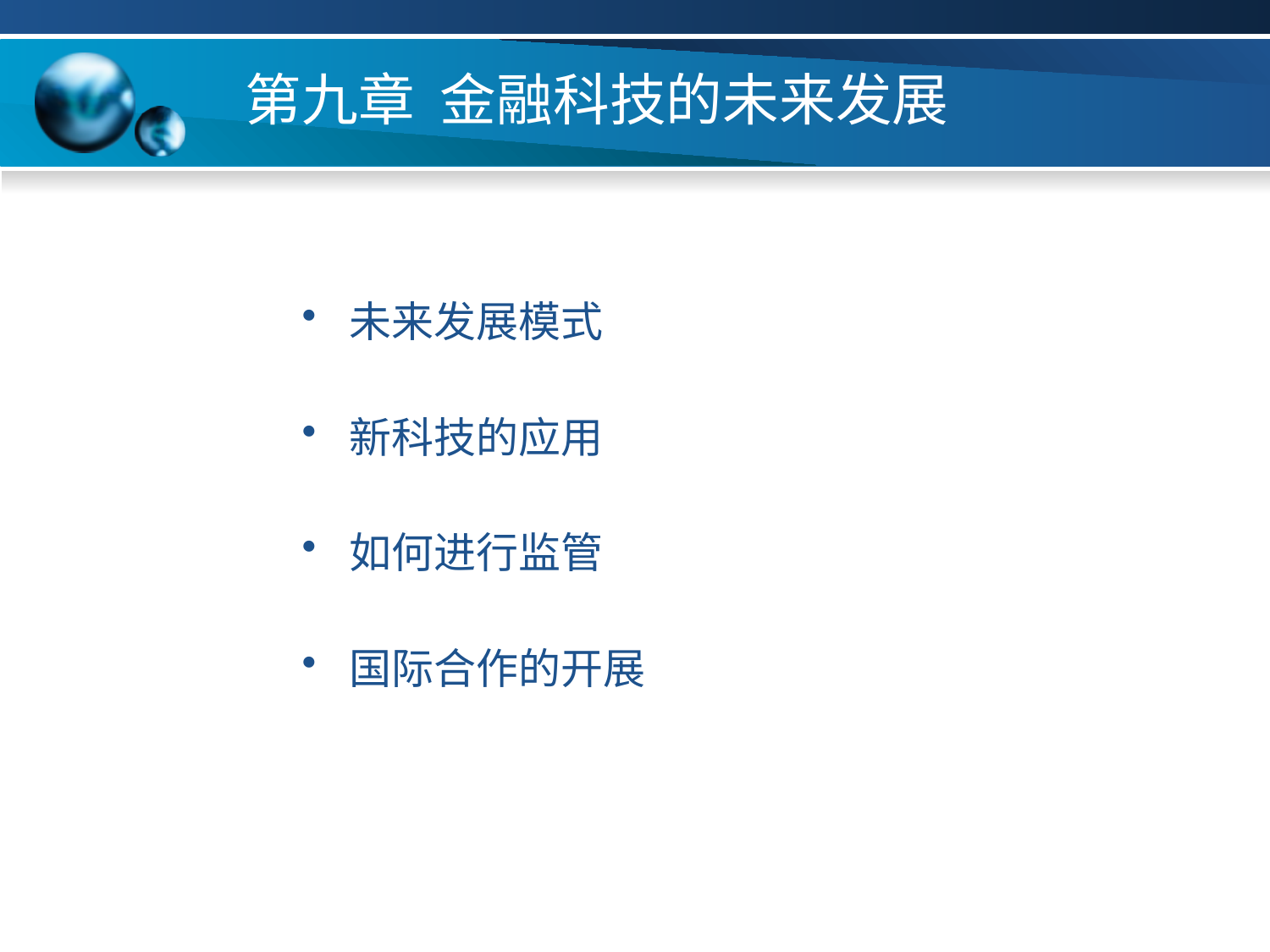

# 第九章  金融科技的未来发展
未来发展模式
新科技的应用
如何进行监管
国际合作的开展